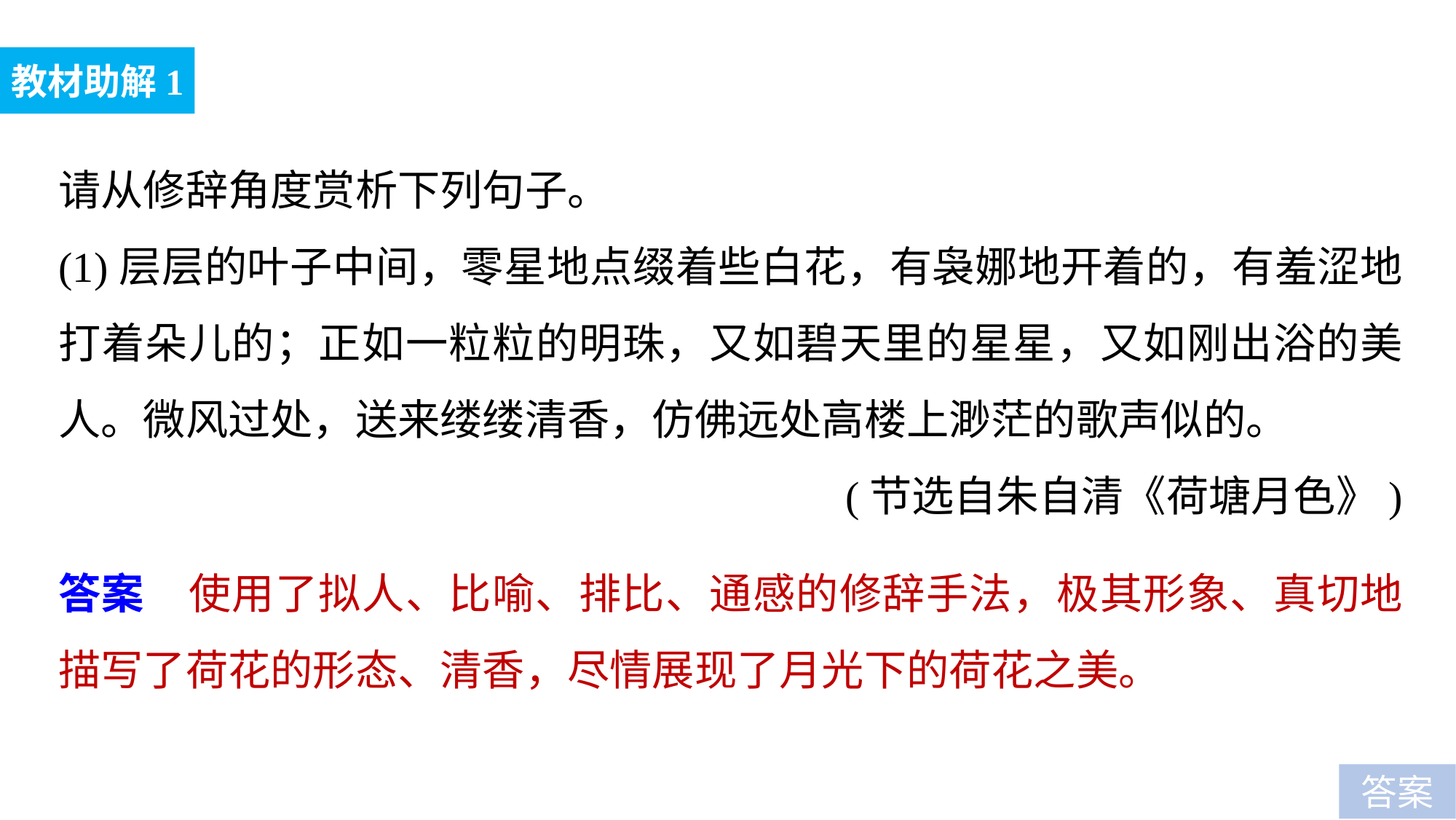

教材助解1
请从修辞角度赏析下列句子。
(1)层层的叶子中间，零星地点缀着些白花，有袅娜地开着的，有羞涩地打着朵儿的；正如一粒粒的明珠，又如碧天里的星星，又如刚出浴的美人。微风过处，送来缕缕清香，仿佛远处高楼上渺茫的歌声似的。
(节选自朱自清《荷塘月色》)
答案　使用了拟人、比喻、排比、通感的修辞手法，极其形象、真切地描写了荷花的形态、清香，尽情展现了月光下的荷花之美。
答案